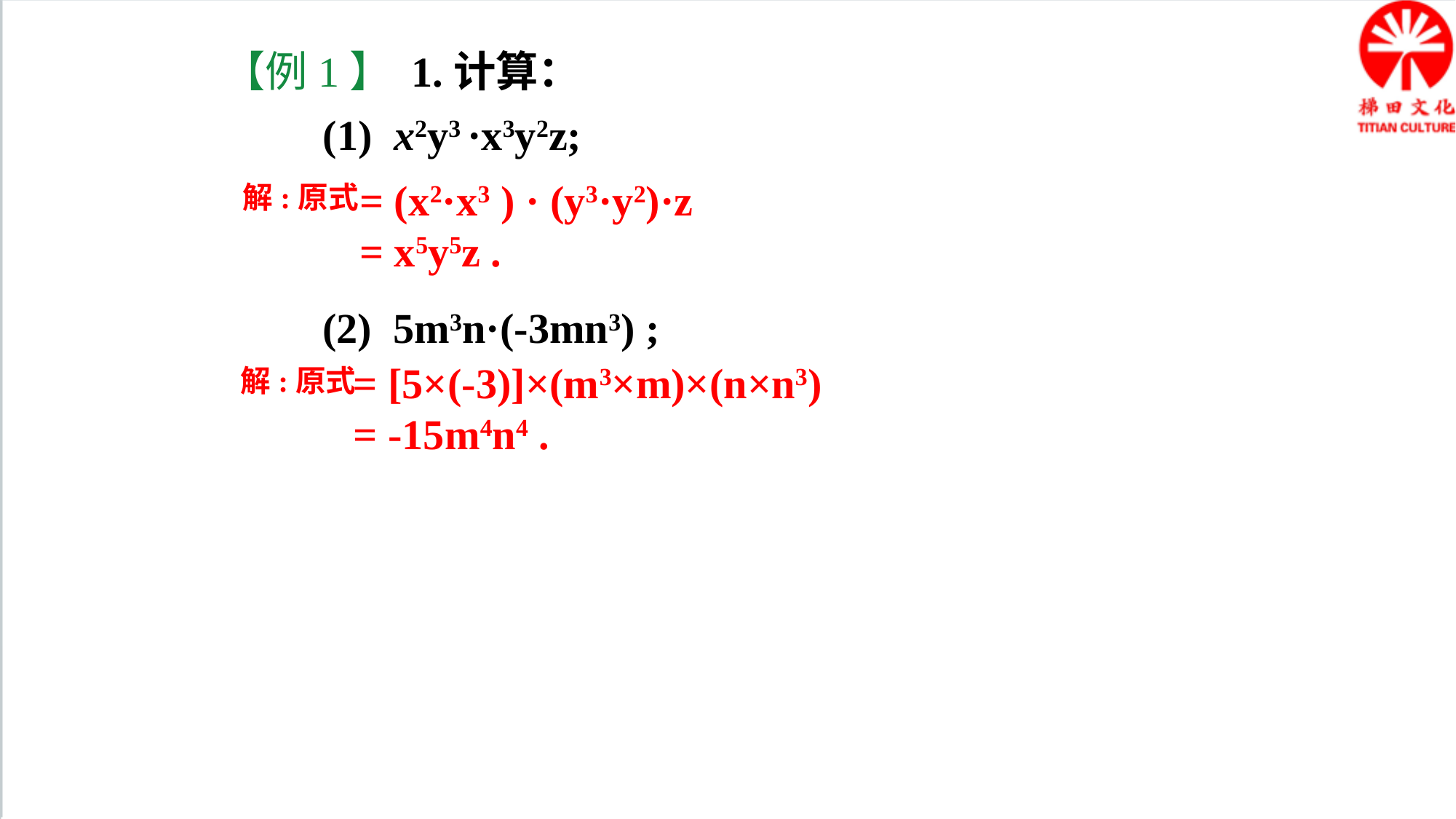

【例1】 1.计算：
(1)  x2y3 ·x3y2z;
= (x2·x3 ) · (y3·y2)·z
= x5y5z .
解:原式
(2)  5m3n·(-3mn3) ;
= [5×(-3)]×(m3×m)×(n×n3)
= -15m4n4 .
解:原式